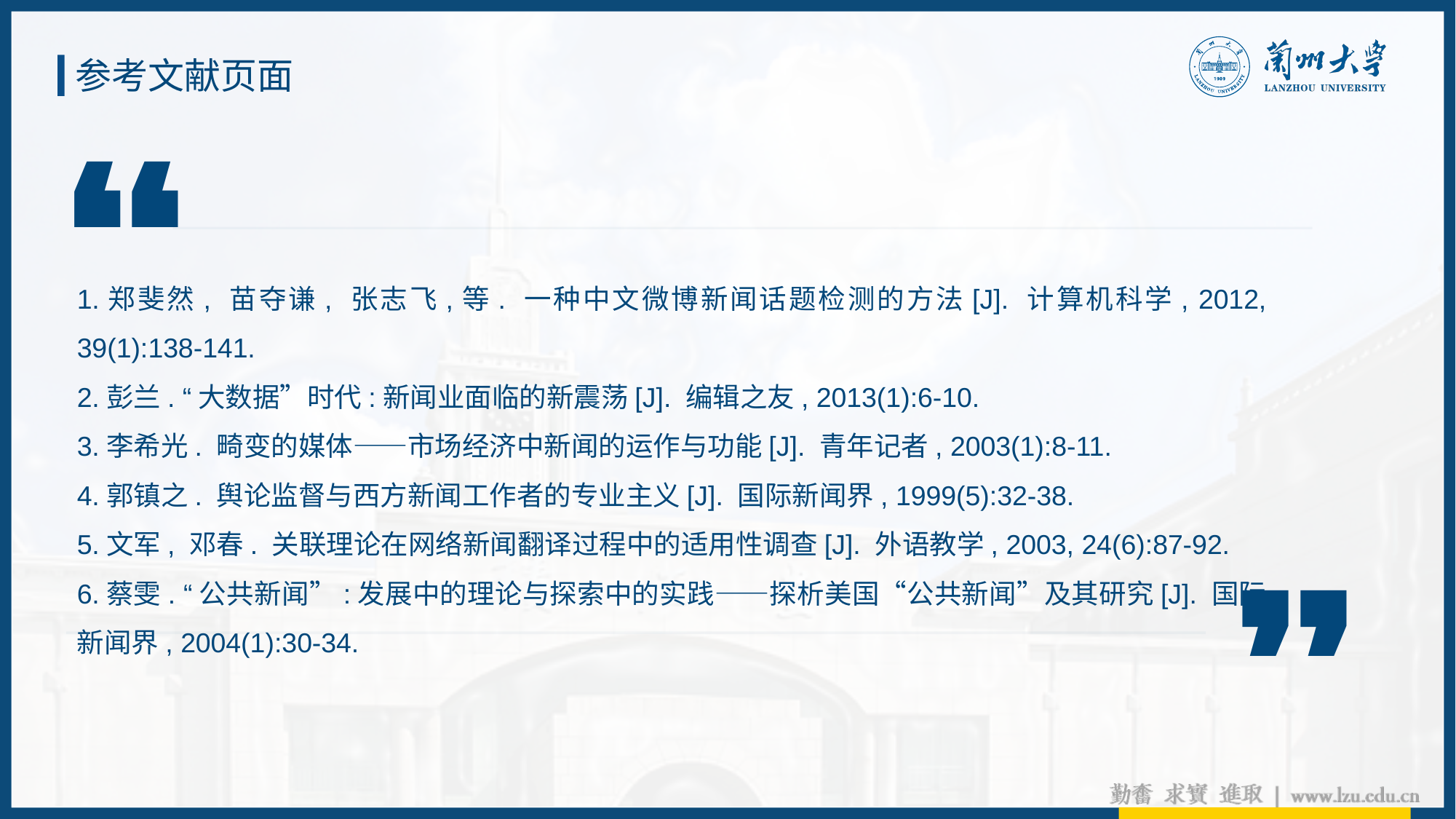

参考文献页面

“
1.郑斐然, 苗夺谦, 张志飞,等. 一种中文微博新闻话题检测的方法[J]. 计算机科学, 2012, 39(1):138-141.
2.彭兰. “大数据”时代:新闻业面临的新震荡[J]. 编辑之友, 2013(1):6-10.
3.李希光. 畸变的媒体——市场经济中新闻的运作与功能[J]. 青年记者, 2003(1):8-11.
4.郭镇之. 舆论监督与西方新闻工作者的专业主义[J]. 国际新闻界, 1999(5):32-38.
5.文军, 邓春. 关联理论在网络新闻翻译过程中的适用性调查[J]. 外语教学, 2003, 24(6):87-92.
6.蔡雯. “公共新闻”:发展中的理论与探索中的实践——探析美国“公共新闻”及其研究[J]. 国际新闻界, 2004(1):30-34.
”